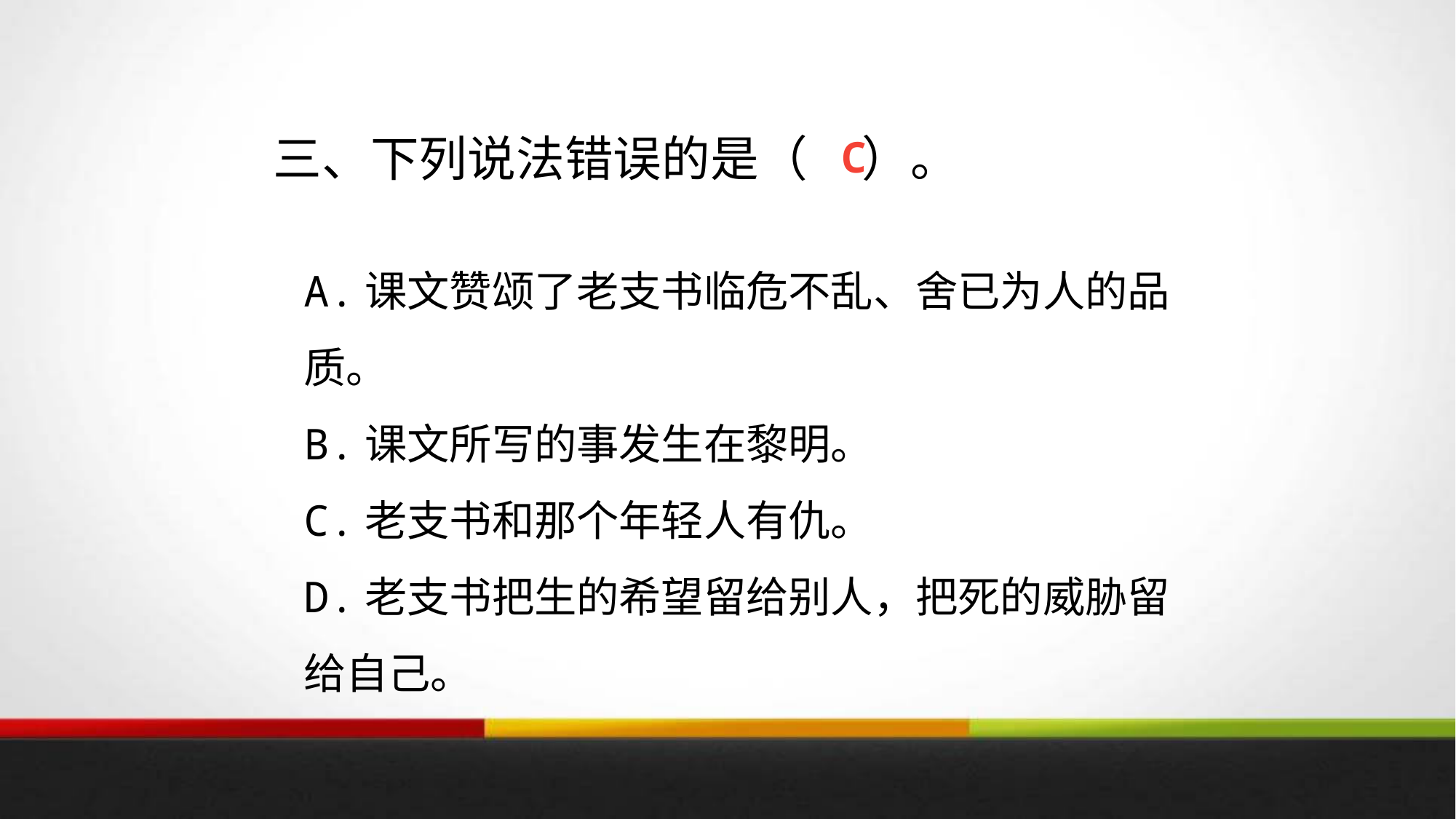

三、下列说法错误的是（     ）。
C
A.课文赞颂了老支书临危不乱、舍已为人的品质。
B.课文所写的事发生在黎明。
C.老支书和那个年轻人有仇。
D.老支书把生的希望留给别人，把死的威胁留给自己。